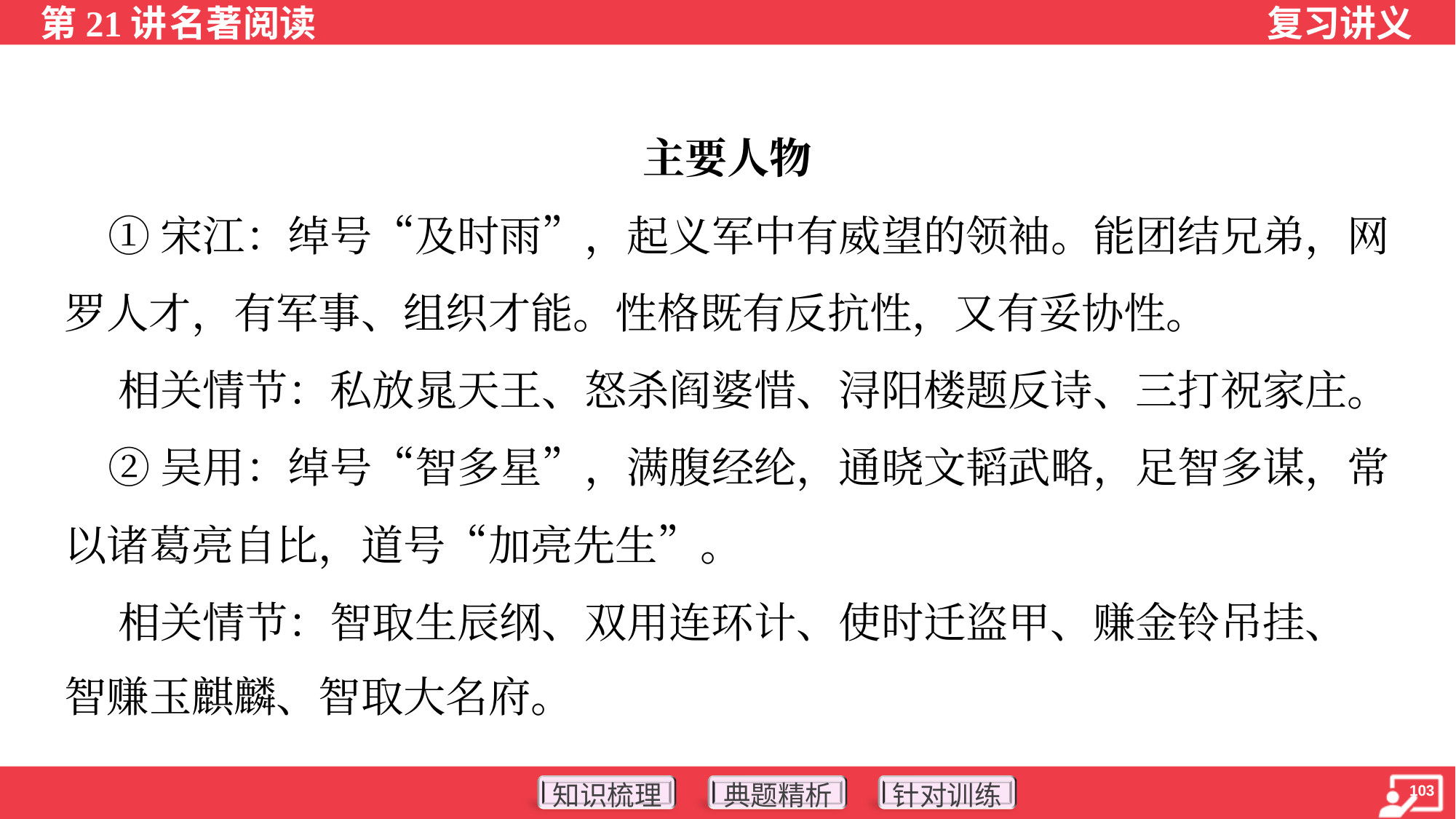

主要人物
    ①宋江：绰号“及时雨”，起义军中有威望的领袖。能团结兄弟，网
罗人才，有军事、组织才能。性格既有反抗性，又有妥协性。
    相关情节：私放晁天王、怒杀阎婆惜、浔阳楼题反诗、三打祝家庄。
    ②吴用：绰号“智多星”，满腹经纶，通晓文韬武略，足智多谋，常
以诸葛亮自比，道号“加亮先生”。
    相关情节：智取生辰纲、双用连环计、使时迁盗甲、赚金铃吊挂、
智赚玉麒麟、智取大名府。